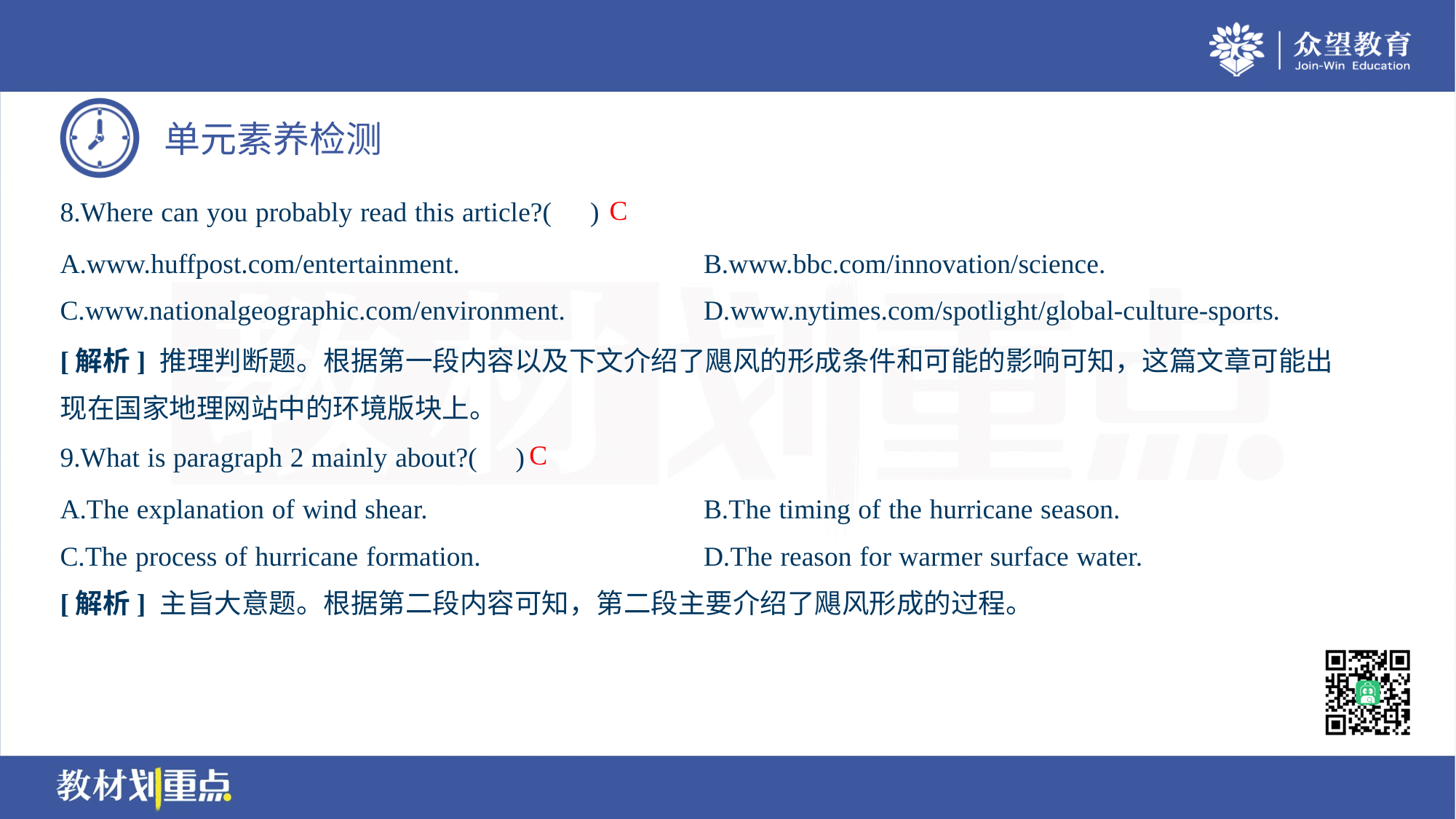

C
8.Where can you probably read this article?(     )
A.www.huffpost.com/entertainment.	B.www.bbc.com/innovation/science.
C.www.nationalgeographic.com/environment.	D.www.nytimes.com/spotlight/global-culture-sports.
[解析] 推理判断题。根据第一段内容以及下文介绍了飓风的形成条件和可能的影响可知，这篇文章可能出
现在国家地理网站中的环境版块上。
C
9.What is paragraph 2 mainly about?(     )
A.The explanation of wind shear.	B.The timing of the hurricane season.
C.The process of hurricane formation.	D.The reason for warmer surface water.
[解析] 主旨大意题。根据第二段内容可知，第二段主要介绍了飓风形成的过程。